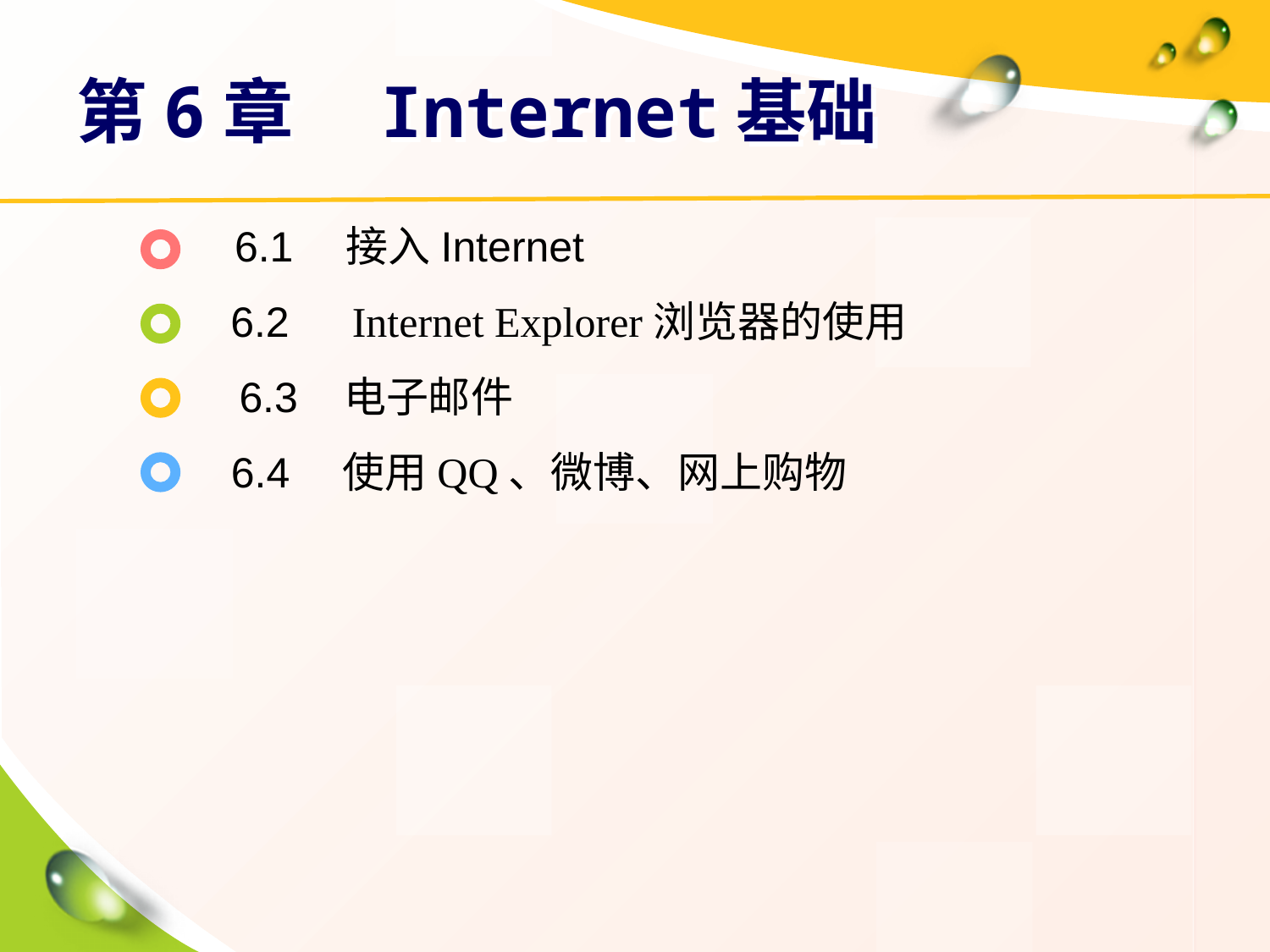

# 第6章　Internet基础
6.1　接入Internet

6.2　Internet Explorer浏览器的使用

6.3   电子邮件

6.4　使用QQ、微博、网上购物